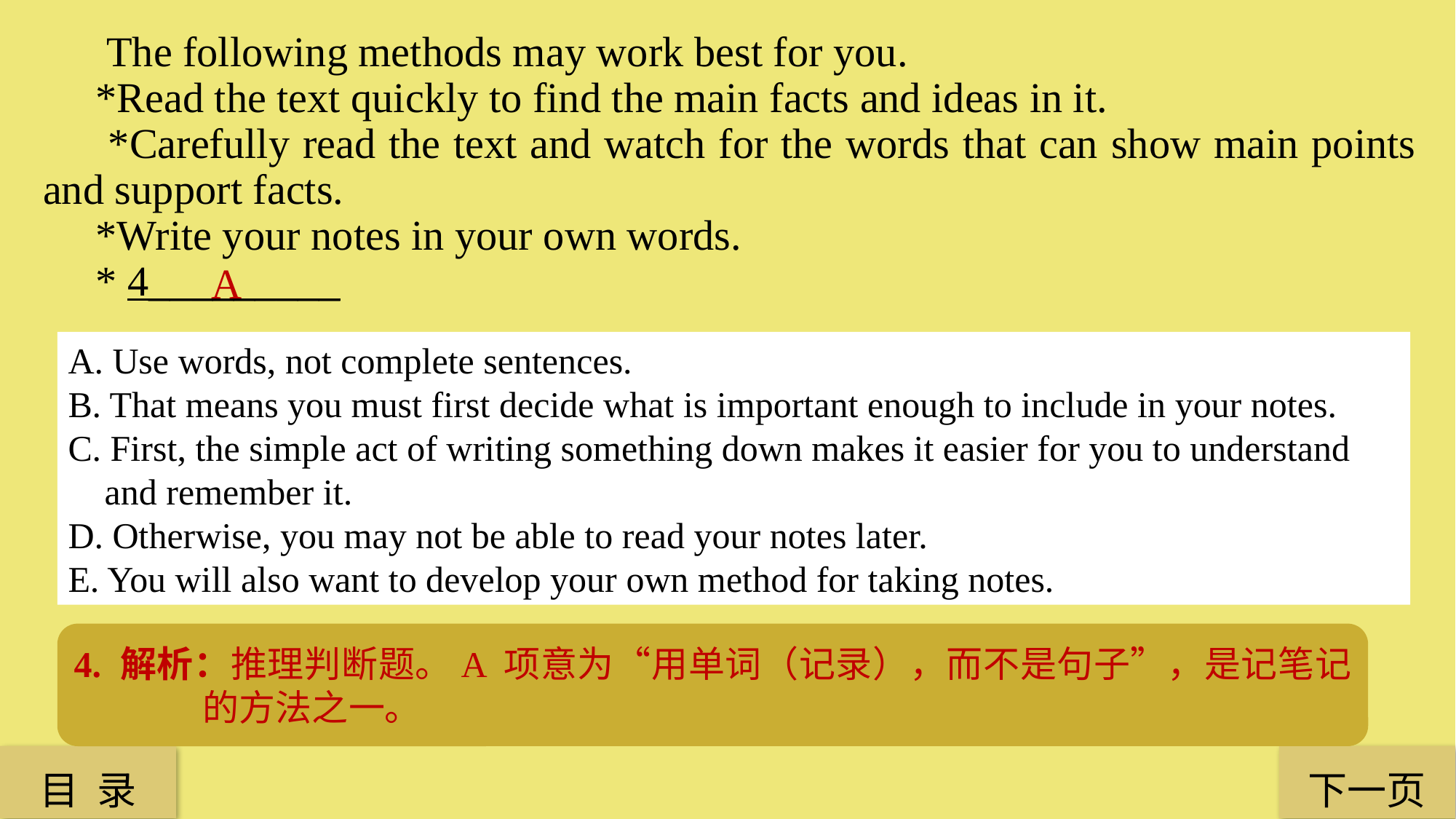

The following methods may work best for you.
     *Read the text quickly to find the main facts and ideas in it.
     *Carefully read the text and watch for the words that can show main points and support facts.
     *Write your notes in your own words.
     * 4_________
A
A. Use words, not complete sentences.
B. That means you must first decide what is important enough to include in your notes.
C. First, the simple act of writing something down makes it easier for you to understand
    and remember it.
D. Otherwise, you may not be able to read your notes later.
E. You will also want to develop your own method for taking notes.
4. 解析：推理判断题。A 项意为“用单词（记录），而不是句子”，是记笔记的方法之一。